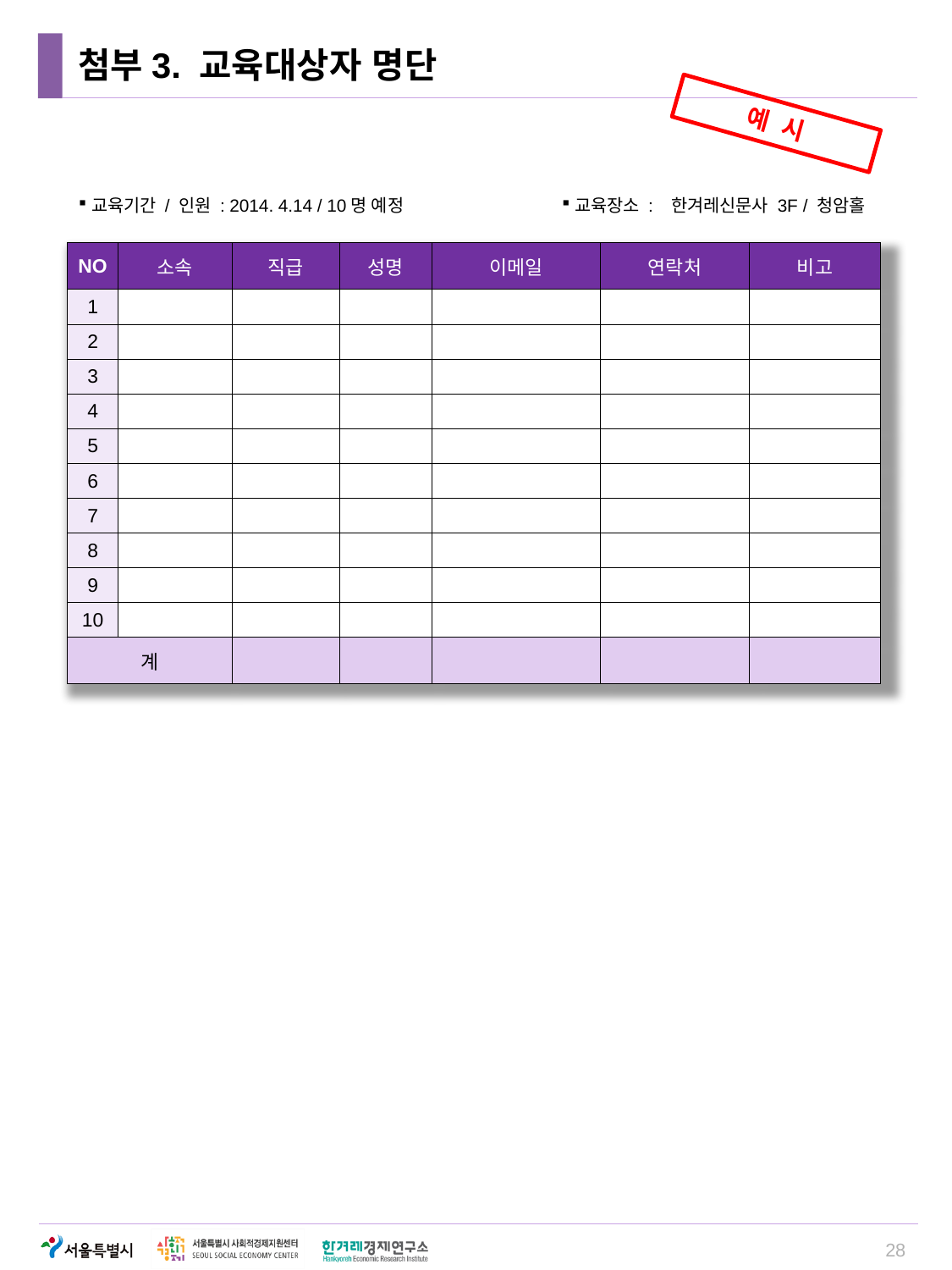

# 첨부3. 교육대상자 명단
예  시
교육기간 / 인원 : 2014. 4.14 / 10명 예정
교육장소 :   한겨레신문사 3F / 청암홀
| NO | 소속 | 직급 | 성명 | 이메일 | 연락처 | 비고 |
| --- | --- | --- | --- | --- | --- | --- |
| 1 |  |  |  |  |  |  |
| 2 |  |  |  |  |  |  |
| 3 |  |  |  |  |  |  |
| 4 |  |  |  |  |  |  |
| 5 |  |  |  |  |  |  |
| 6 |  |  |  |  |  |  |
| 7 |  |  |  |  |  |  |
| 8 |  |  |  |  |  |  |
| 9 |  |  |  |  |  |  |
| 10 |  |  |  |  |  |  |
| 계 |  |  |  |  |  |  |
28